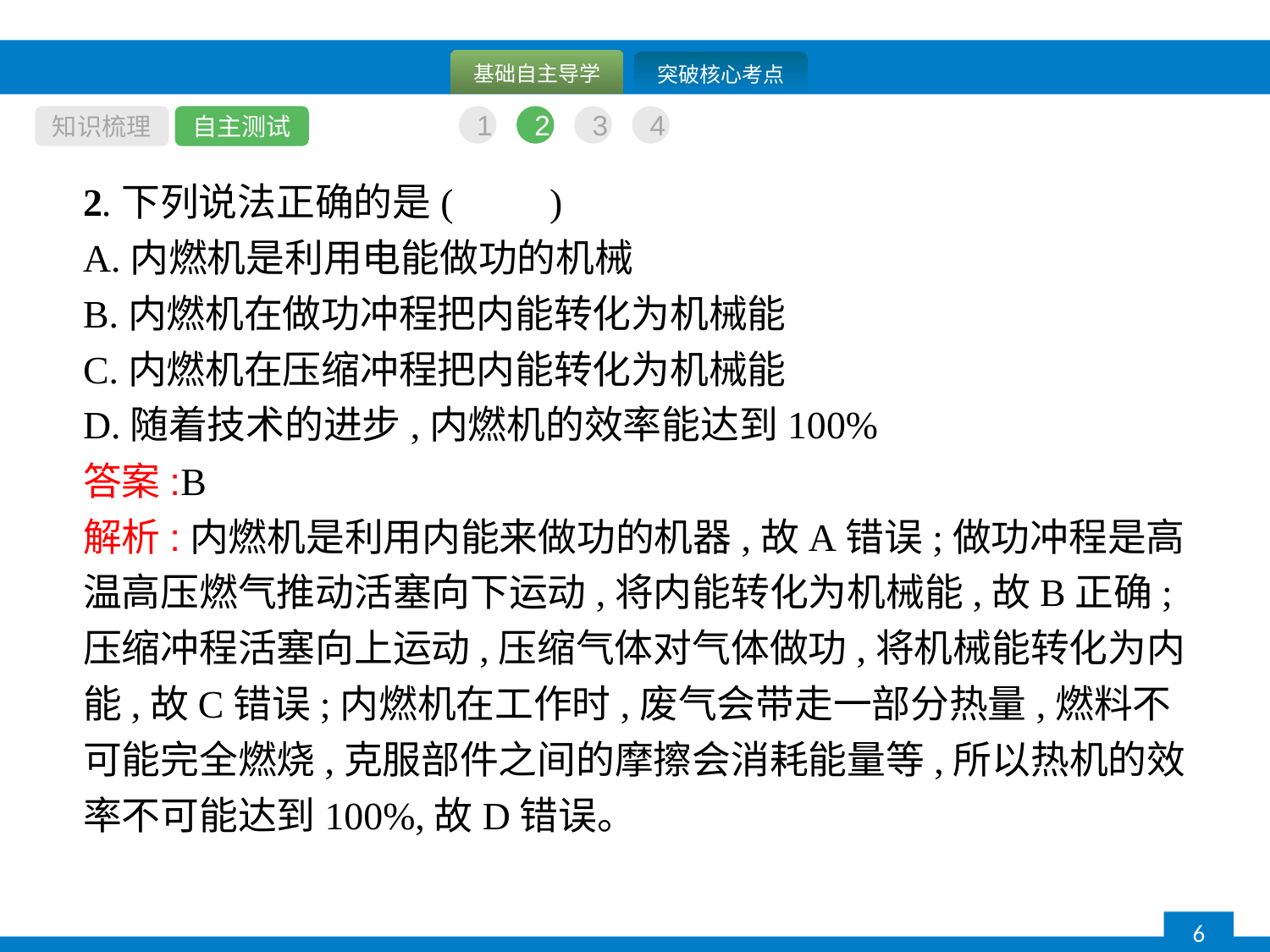

知识梳理
自主测试
1
2
3
4
2.下列说法正确的是(　　)
A.内燃机是利用电能做功的机械
B.内燃机在做功冲程把内能转化为机械能
C.内燃机在压缩冲程把内能转化为机械能
D.随着技术的进步,内燃机的效率能达到100%
答案:B
解析:内燃机是利用内能来做功的机器,故A错误;做功冲程是高温高压燃气推动活塞向下运动,将内能转化为机械能,故B正确;压缩冲程活塞向上运动,压缩气体对气体做功,将机械能转化为内能,故C错误;内燃机在工作时,废气会带走一部分热量,燃料不可能完全燃烧,克服部件之间的摩擦会消耗能量等,所以热机的效率不可能达到100%,故D错误。